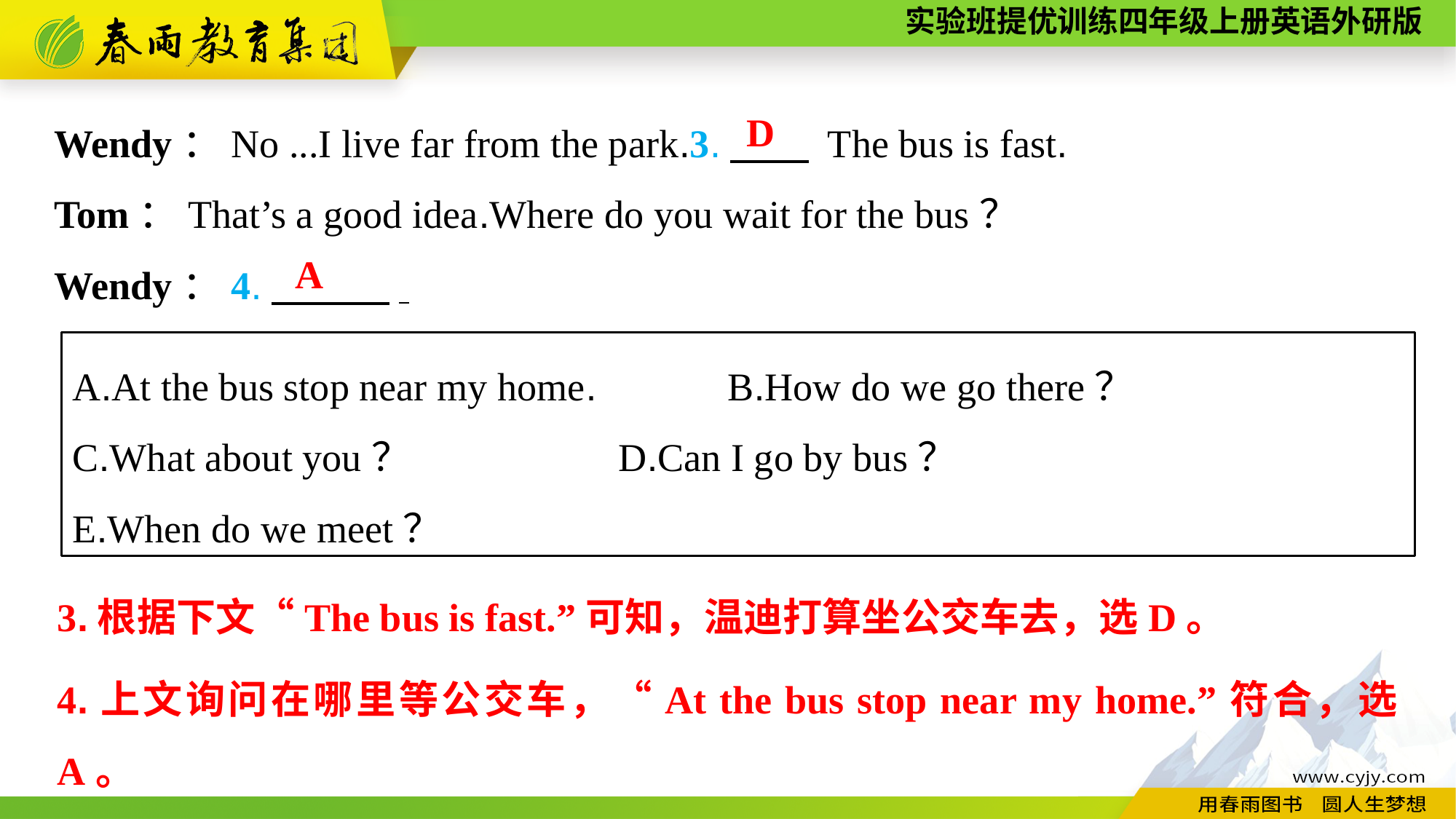

Wendy：No ...I live far from the park.3.　　 The bus is fast.
Tom：That’s a good idea.Where do you wait for the bus？
Wendy：4.　　　.
D
A
A.At the bus stop near my home.　	B.How do we go there？
C.What about you？　		D.Can I go by bus？
E.When do we meet？
3.根据下文“The bus is fast.”可知，温迪打算坐公交车去，选D。
4.上文询问在哪里等公交车，“At the bus stop near my home.”符合，选A。